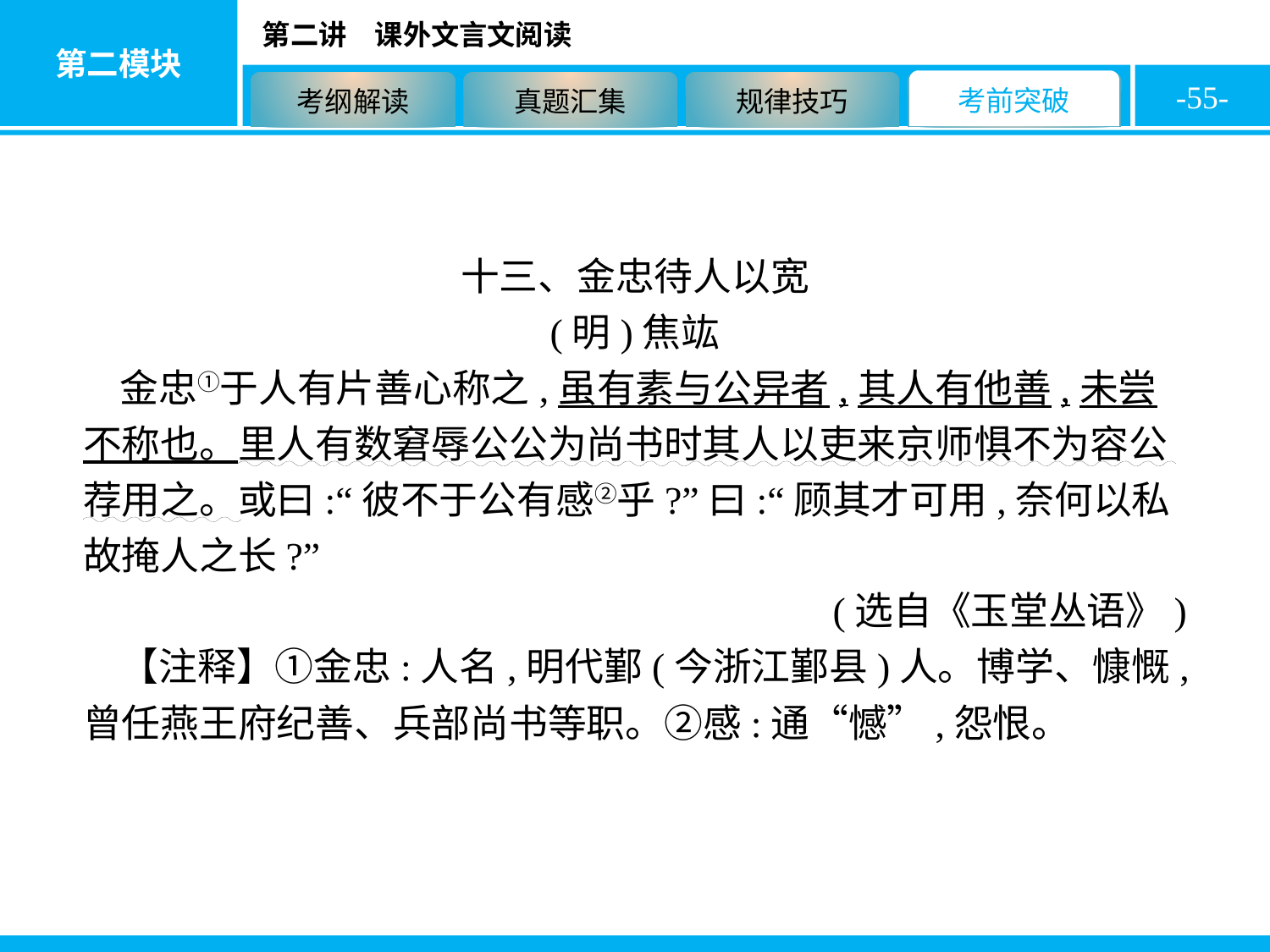

-55-
十三、金忠待人以宽
(明)焦竑
金忠①于人有片善心称之,虽有素与公异者,其人有他善,未尝不称也。里人有数窘辱公公为尚书时其人以吏来京师惧不为容公荐用之。或曰:“彼不于公有感②乎?”曰:“顾其才可用,奈何以私故掩人之长?”
(选自《玉堂丛语》)
【注释】①金忠:人名,明代鄞(今浙江鄞县)人。博学、慷慨,曾任燕王府纪善、兵部尚书等职。②感:通“憾”,怨恨。